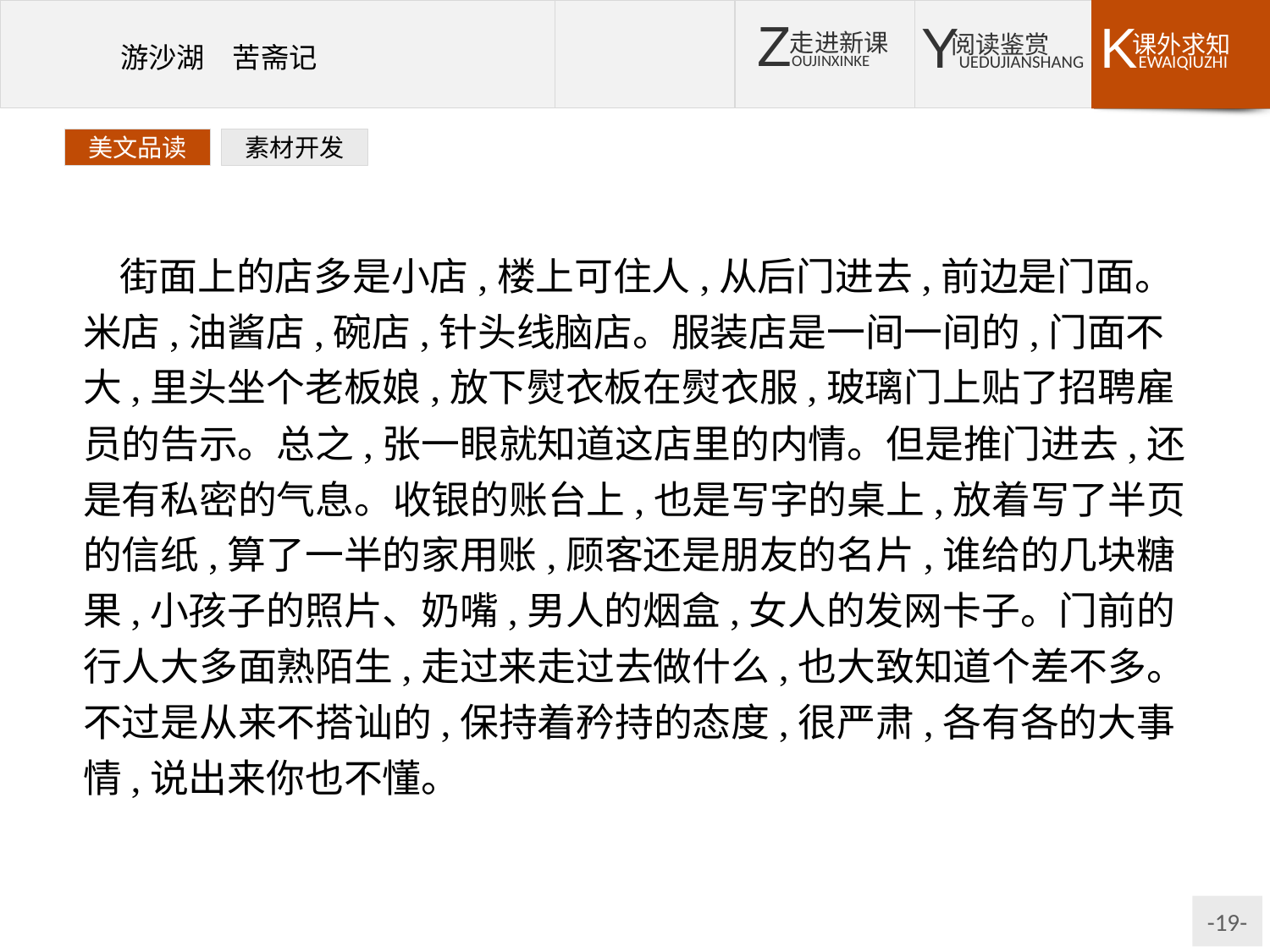

美文品读
素材开发
街面上的店多是小店,楼上可住人,从后门进去,前边是门面。米店,油酱店,碗店,针头线脑店。服装店是一间一间的,门面不大,里头坐个老板娘,放下熨衣板在熨衣服,玻璃门上贴了招聘雇员的告示。总之,张一眼就知道这店里的内情。但是推门进去,还是有私密的气息。收银的账台上,也是写字的桌上,放着写了半页的信纸,算了一半的家用账,顾客还是朋友的名片,谁给的几块糖果,小孩子的照片、奶嘴,男人的烟盒,女人的发网卡子。门前的行人大多面熟陌生,走过来走过去做什么,也大致知道个差不多。不过是从来不搭讪的,保持着矜持的态度,很严肃,各有各的大事情,说出来你也不懂。